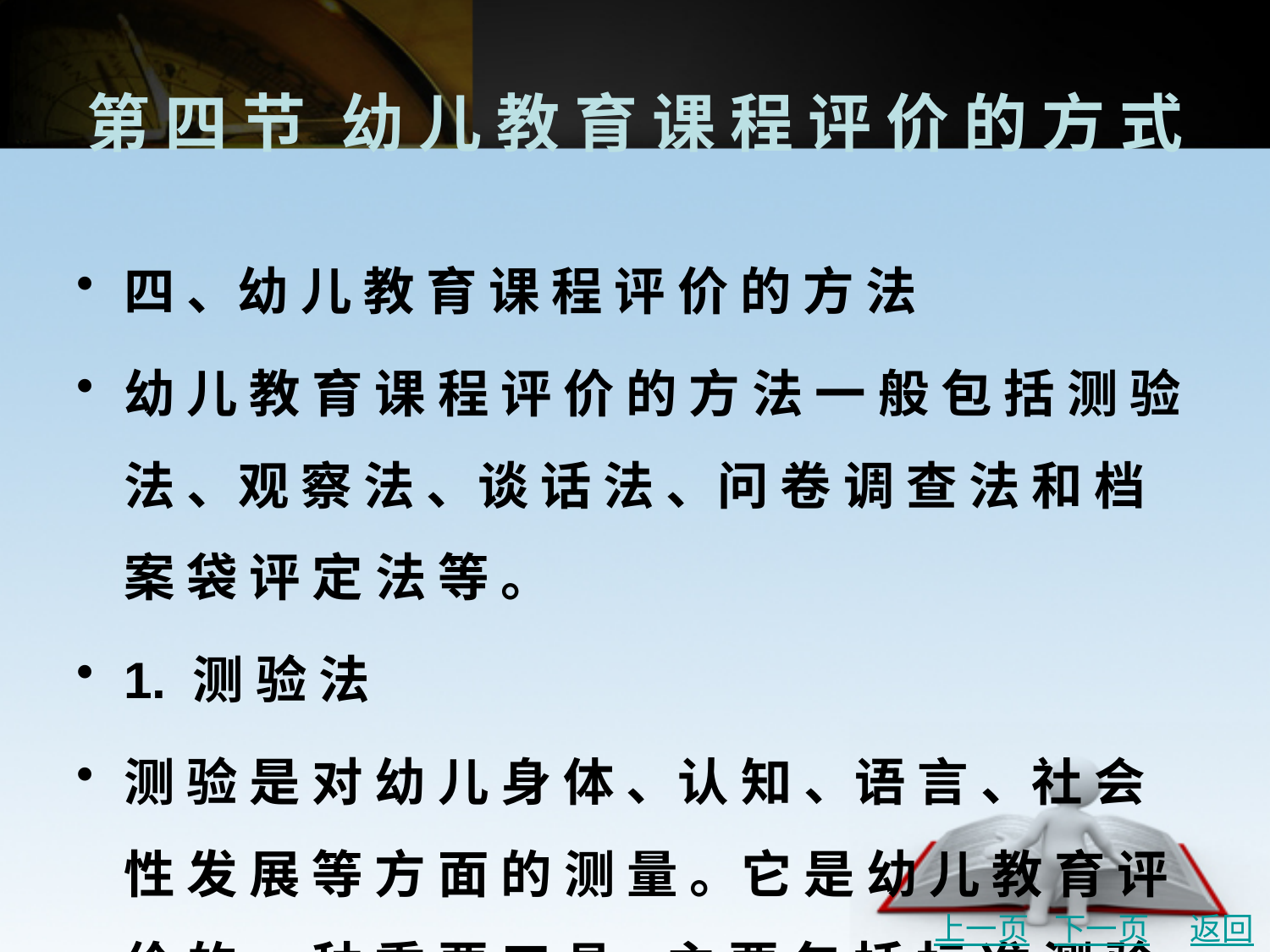

# 第 四 节	幼 儿 教 育 课 程 评 价 的 方 式
四 、幼 儿 教 育 课 程 评 价 的 方 法
幼 儿 教 育 课 程 评 价 的 方 法 一 般 包 括 测 验 法 、观 察 法 、谈 话 法 、问 卷 调 查 法 和 档 案 袋 评 定 法 等 。
1. 测 验 法
测 验 是 对 幼 儿 身 体 、认 知 、语 言 、社 会 性 发 展 等 方 面 的 测 量 。它 是 幼 儿 教 育 评 价 的 一 种 重 要 工 具 ,主 要 包 括 标 准 测 验 和 教 师 自 制 测 验 两 大 类 :

上一页
下一页
返回